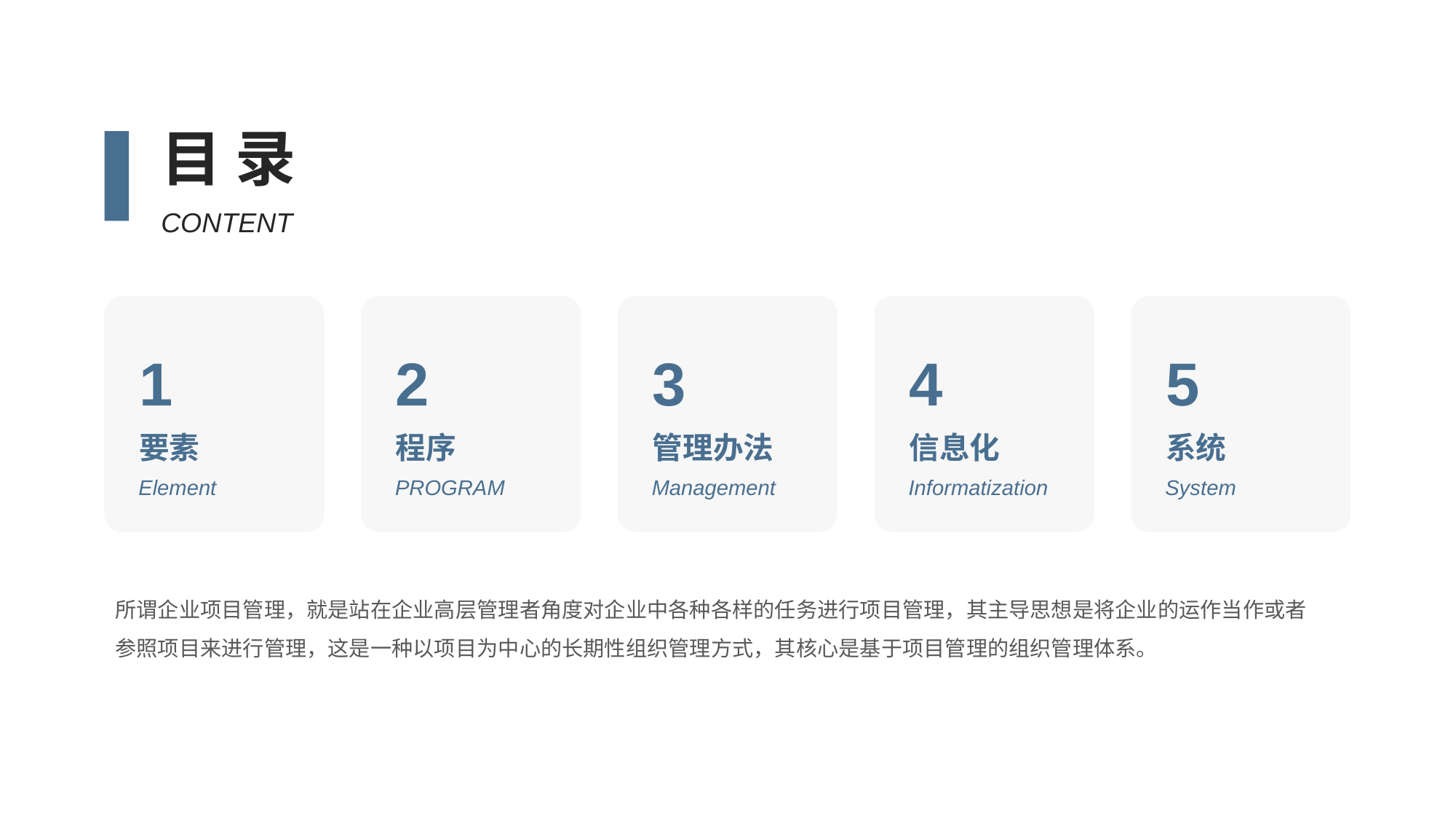

目 录
CONTENT

1
要素
Element

2
程序
PROGRAM

3
管理办法
Management

4
信息化
Informatization

5
系统
System
所谓企业项目管理，就是站在企业高层管理者角度对企业中各种各样的任务进行项目管理，其主导思想是将企业的运作当作或者参照项目来进行管理，这是一种以项目为中心的长期性组织管理方式，其核心是基于项目管理的组织管理体系。